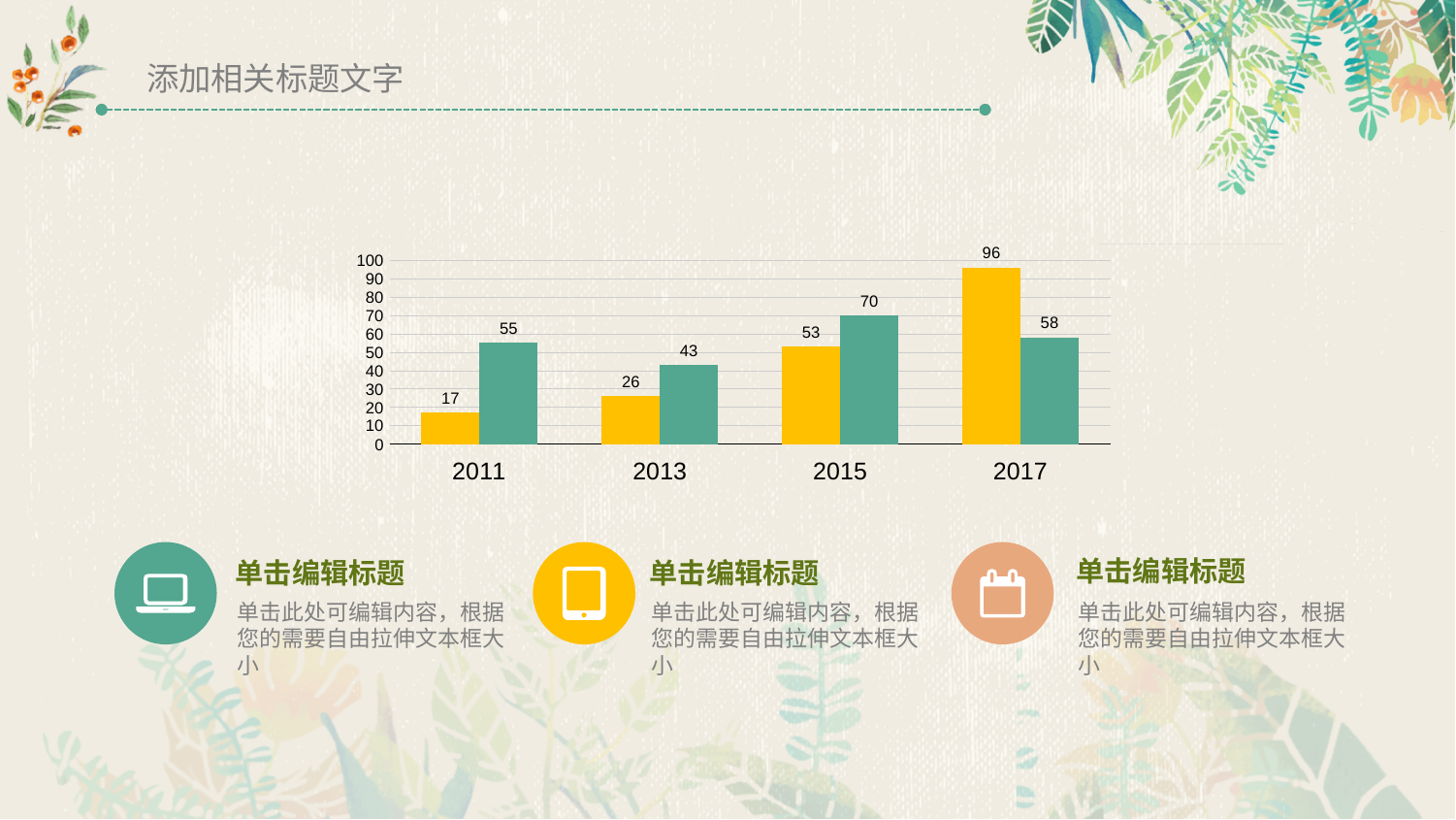

添加相关标题文字

### Chart

| Category | 标题 01 | 标题 02 |
|---|---|---|
| 2011 | 17.0 | 55.0 |
| 2013 | 26.0 | 43.0 |
| 2015 | 53.0 | 70.0 |
| 2017 | 96.0 | 58.0 |

单击编辑标题
单击编辑标题
单击编辑标题
单击此处可编辑内容，根据您的需要自由拉伸文本框大小
单击此处可编辑内容，根据您的需要自由拉伸文本框大小
单击此处可编辑内容，根据您的需要自由拉伸文本框大小